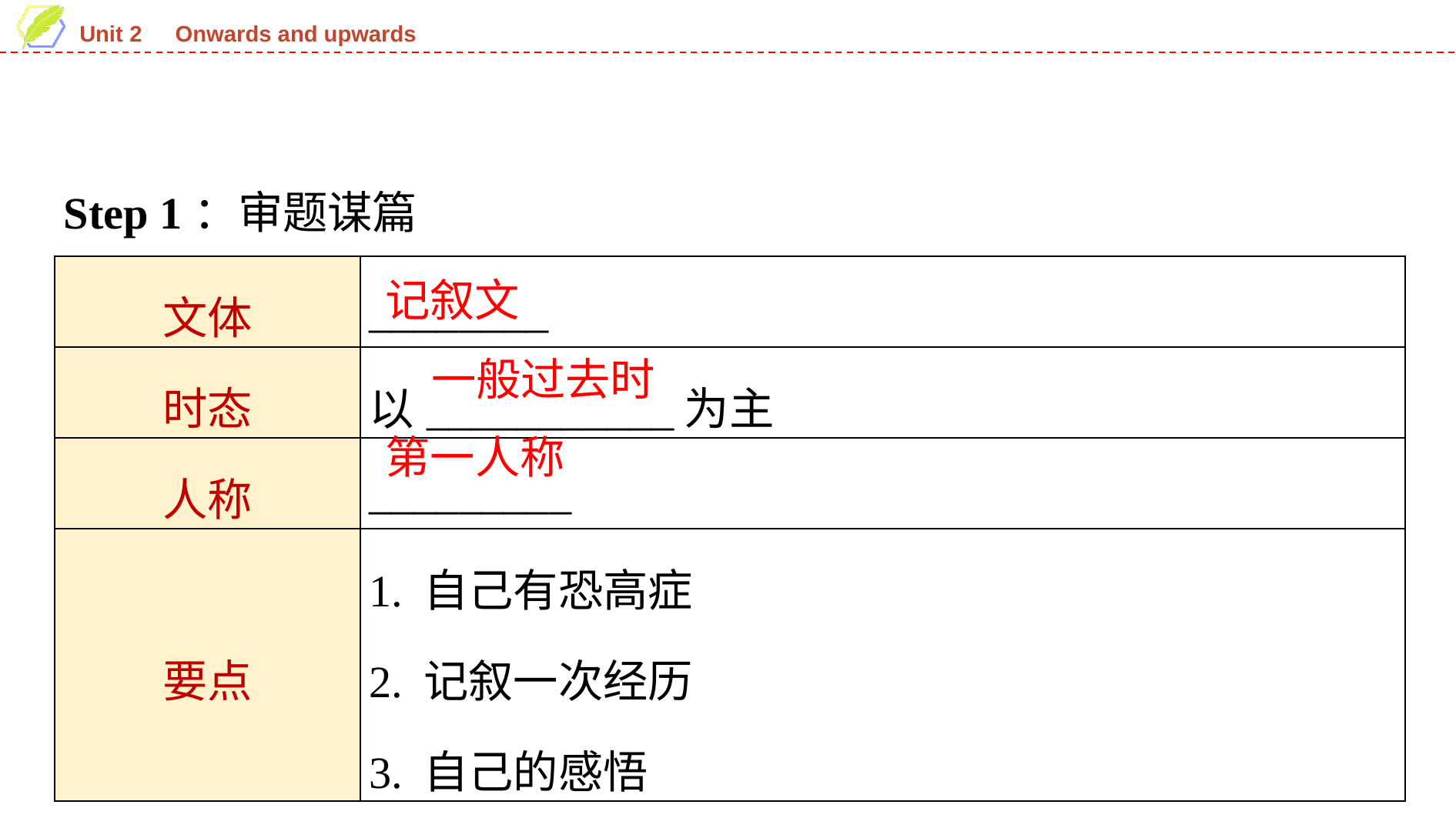

Step 1：审题谋篇
| 文体 | \_\_\_\_\_\_\_\_ |
| --- | --- |
| 时态 | 以\_\_\_\_\_\_\_\_\_\_\_为主 |
| 人称 | \_\_\_\_\_\_\_\_\_ |
| 要点 | 1. 自己有恐高症 2. 记叙一次经历 3. 自己的感悟 |
记叙文
一般过去时
第一人称